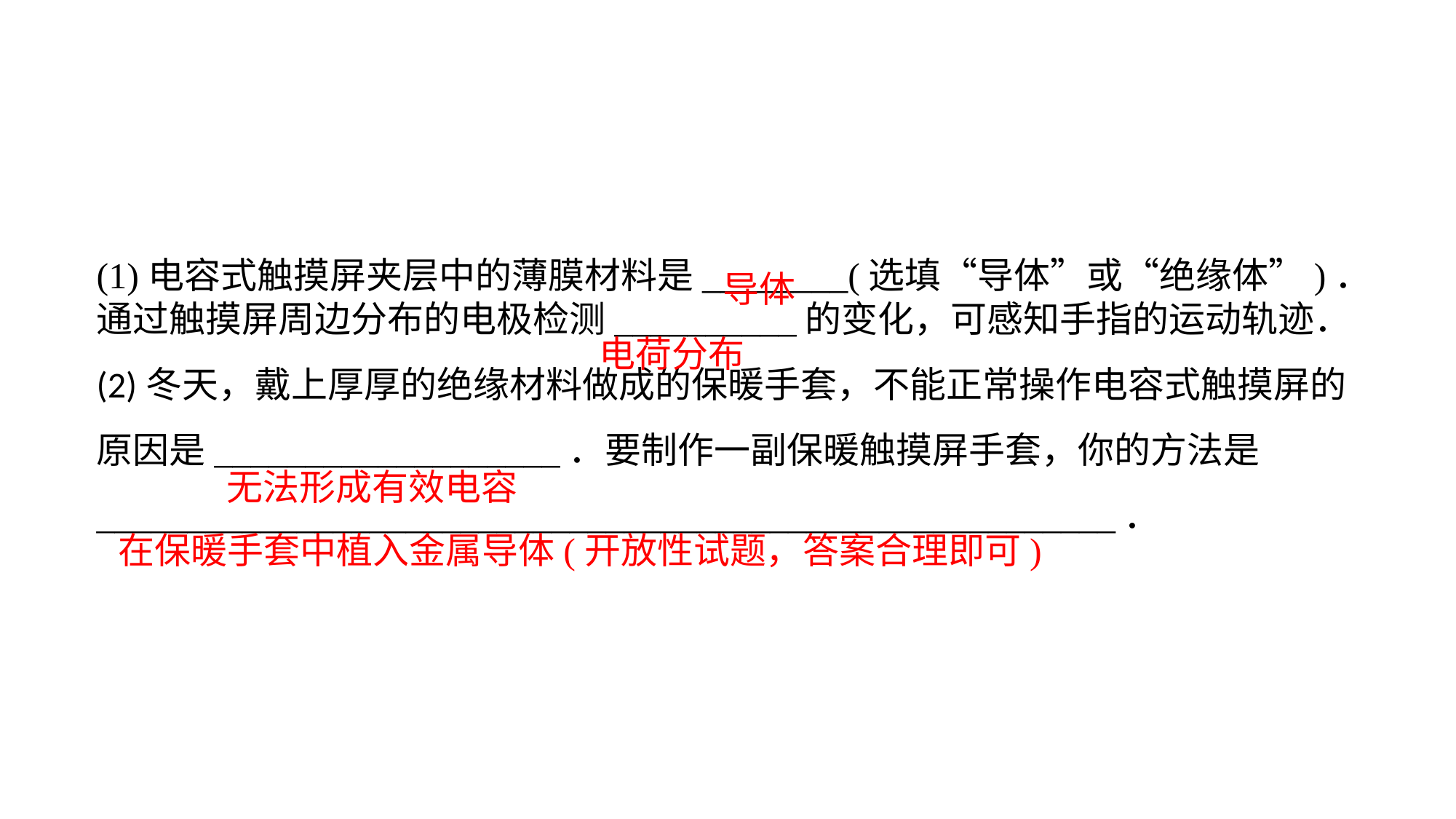

(1)电容式触摸屏夹层中的薄膜材料是________(选填“导体”或“绝缘体”)．通过触摸屏周边分布的电极检测__________的变化，可感知手指的运动轨迹．(2)冬天，戴上厚厚的绝缘材料做成的保暖手套，不能正常操作电容式触摸屏的原因是___________________．要制作一副保暖触摸屏手套，你的方法是________________________________________________________．
导体
电荷分布
无法形成有效电容
在保暖手套中植入金属导体(开放性试题，答案合理即可)